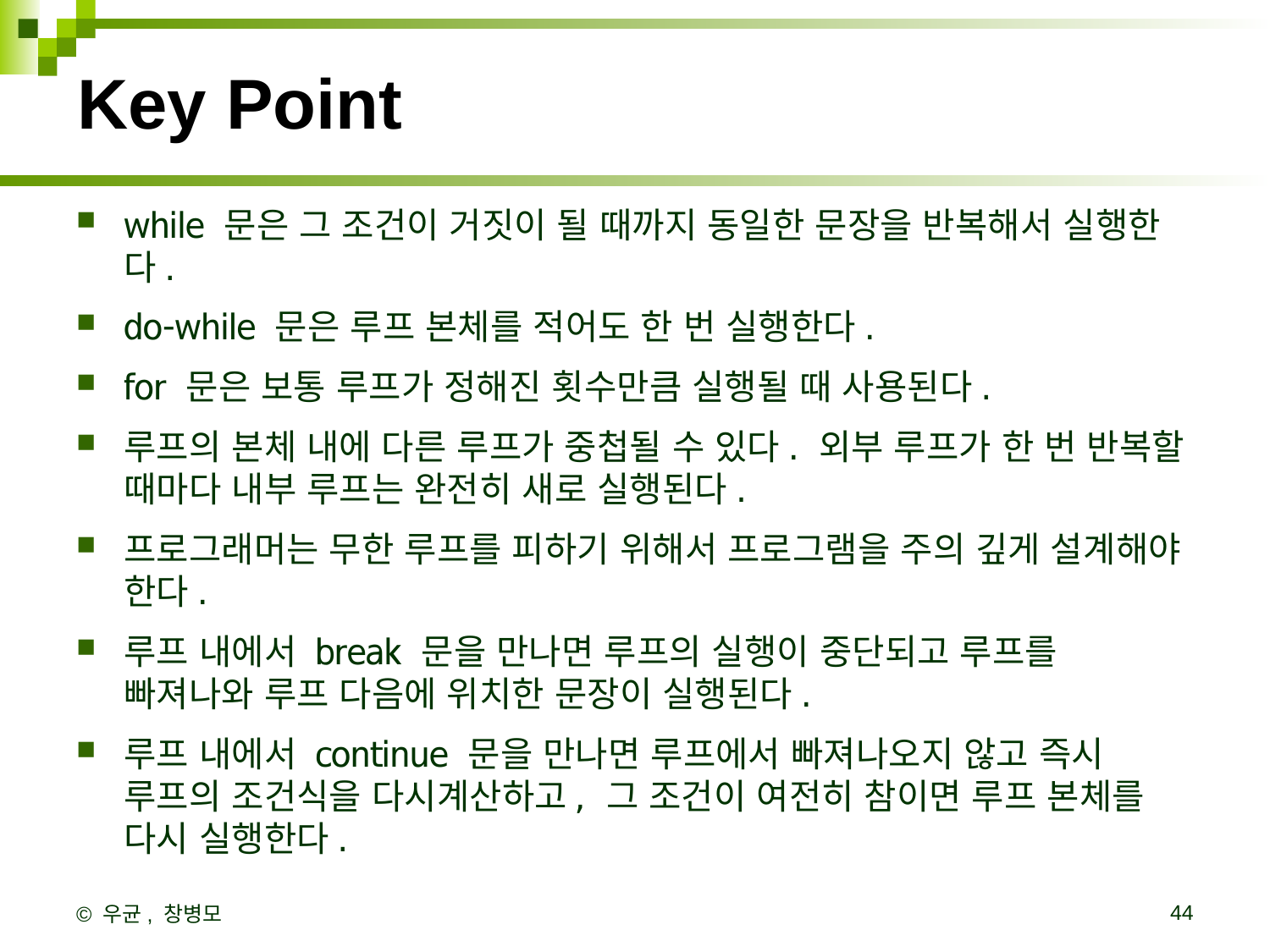

# Key Point
while 문은 그 조건이 거짓이 될 때까지 동일한 문장을 반복해서 실행한다.
do-while 문은 루프 본체를 적어도 한 번 실행한다.
for 문은 보통 루프가 정해진 횟수만큼 실행될 때 사용된다.
루프의 본체 내에 다른 루프가 중첩될 수 있다. 외부 루프가 한 번 반복할 때마다 내부 루프는 완전히 새로 실행된다.
프로그래머는 무한 루프를 피하기 위해서 프로그램을 주의 깊게 설계해야 한다.
루프 내에서 break 문을 만나면 루프의 실행이 중단되고 루프를 빠져나와 루프 다음에 위치한 문장이 실행된다.
루프 내에서 continue 문을 만나면 루프에서 빠져나오지 않고 즉시 루프의 조건식을 다시계산하고, 그 조건이 여전히 참이면 루프 본체를 다시 실행한다.
© 우균, 창병모
44